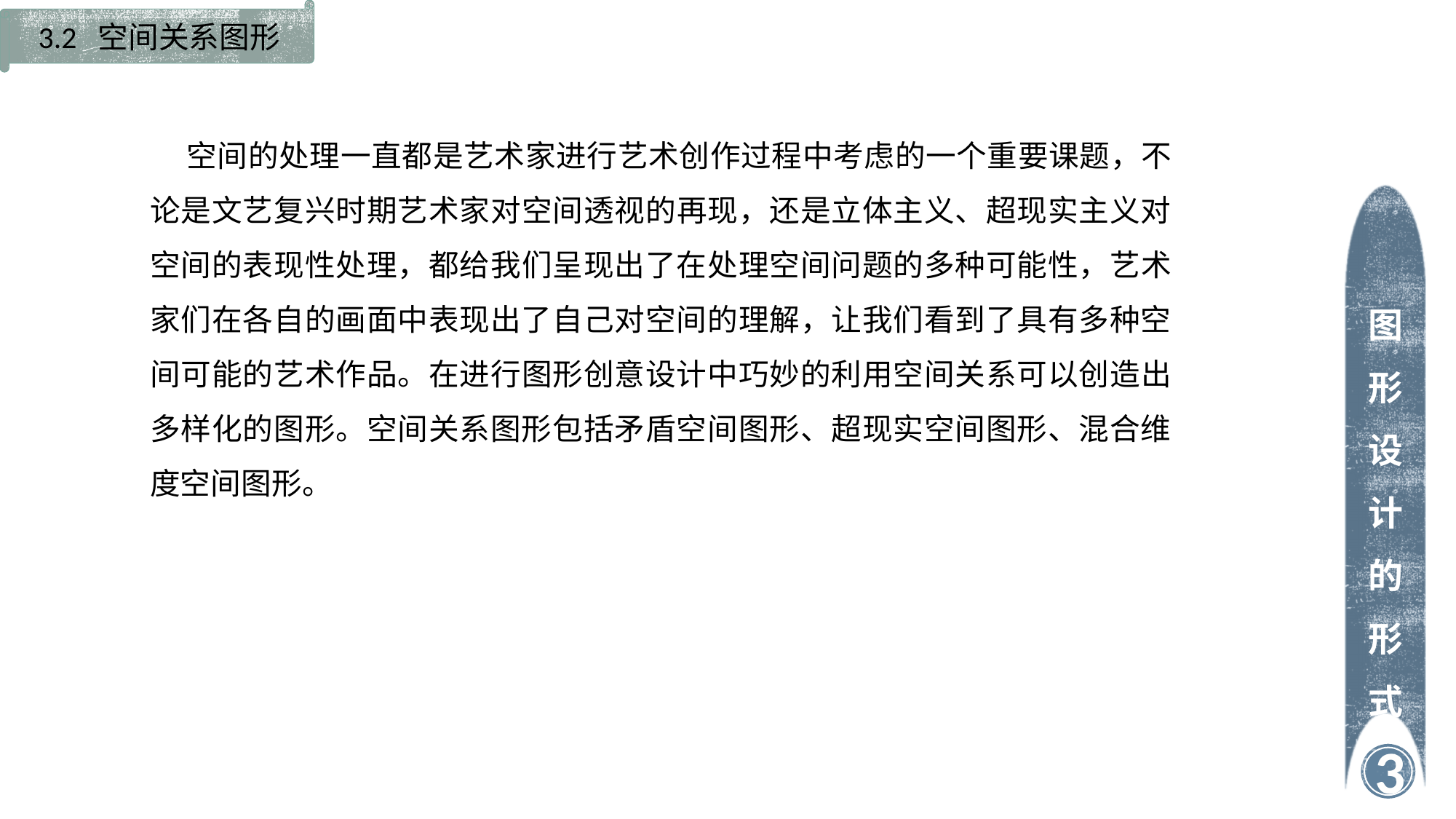

3.2  空间关系图形
空间的处理一直都是艺术家进行艺术创作过程中考虑的一个重要课题，不论是文艺复兴时期艺术家对空间透视的再现，还是立体主义、超现实主义对空间的表现性处理，都给我们呈现出了在处理空间问题的多种可能性，艺术家们在各自的画面中表现出了自己对空间的理解，让我们看到了具有多种空间可能的艺术作品。在进行图形创意设计中巧妙的利用空间关系可以创造出多样化的图形。空间关系图形包括矛盾空间图形、超现实空间图形、混合维度空间图形。
图形设计的形式
3